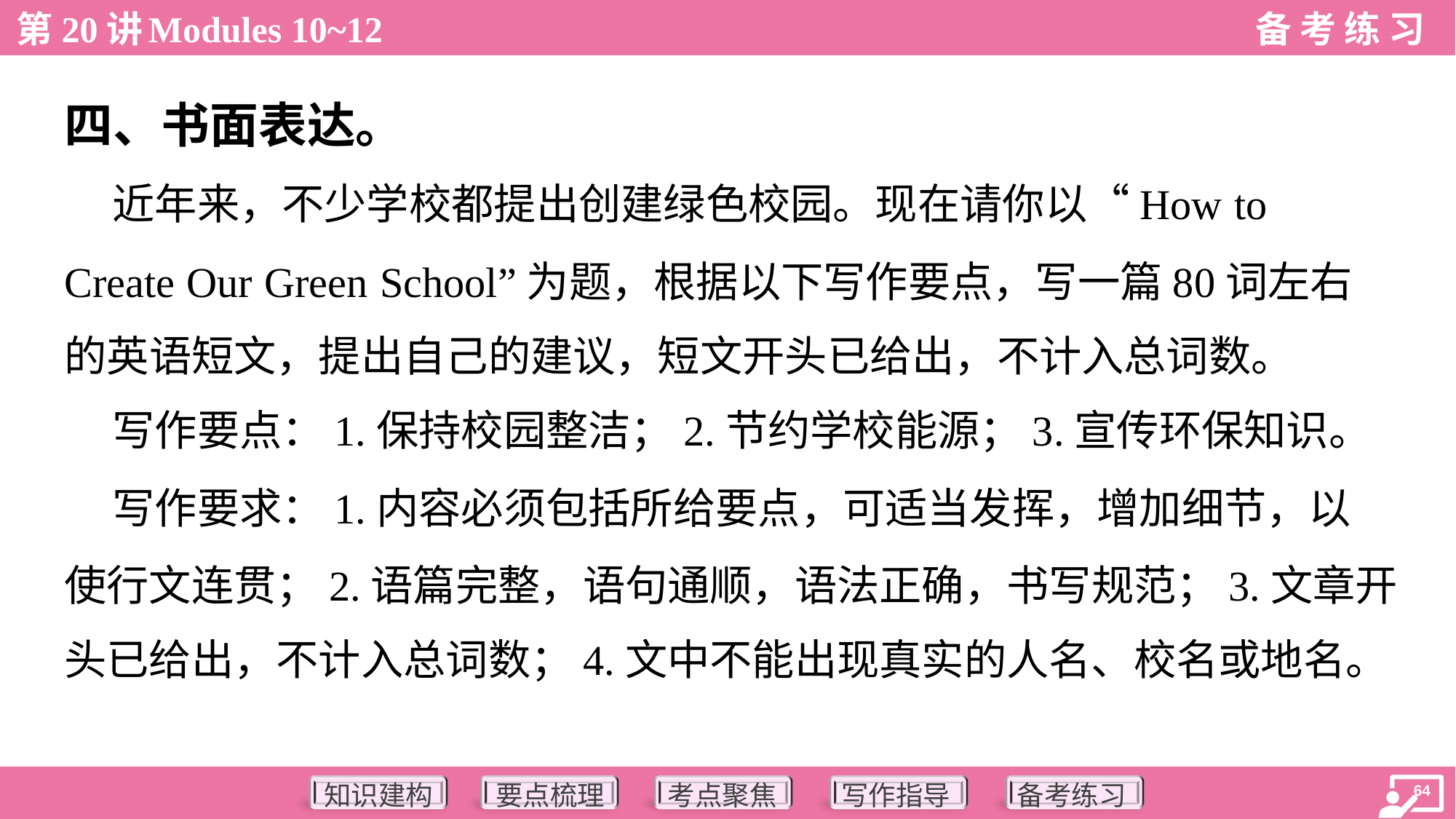

四、书面表达。
    近年来，不少学校都提出创建绿色校园。现在请你以“How to
Create Our Green School”为题，根据以下写作要点，写一篇80词左右
的英语短文，提出自己的建议，短文开头已给出，不计入总词数。
    写作要点：1.保持校园整洁；2.节约学校能源；3.宣传环保知识。
    写作要求：1.内容必须包括所给要点，可适当发挥，增加细节，以
使行文连贯；2.语篇完整，语句通顺，语法正确，书写规范；3.文章开
头已给出，不计入总词数；4.文中不能出现真实的人名、校名或地名。